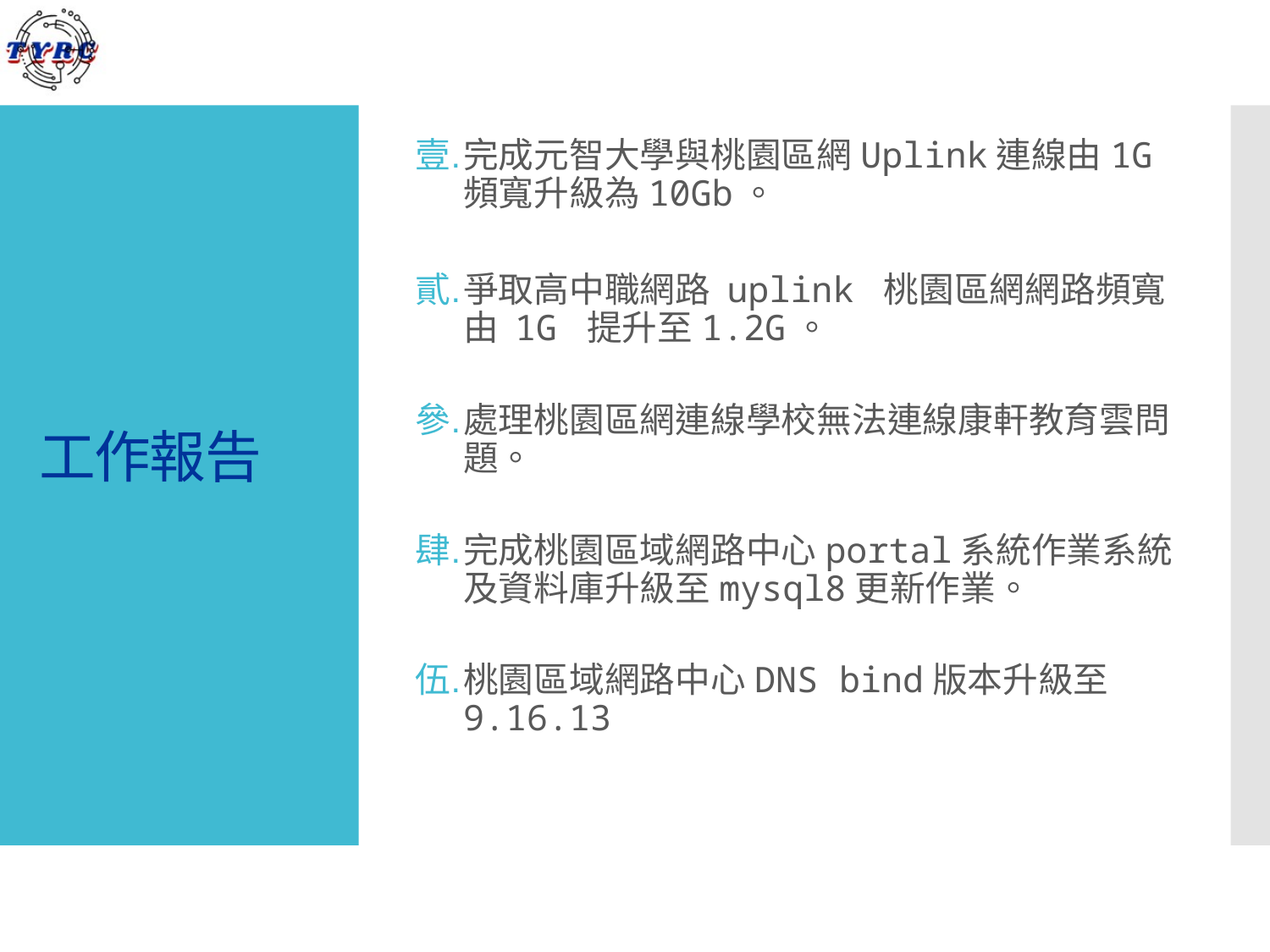

完成元智大學與桃園區網Uplink連線由1G頻寬升級為10Gb。
爭取高中職網路 uplink 桃園區網網路頻寬由 1G 提升至1.2G。
處理桃園區網連線學校無法連線康軒教育雲問題。
完成桃園區域網路中心portal系統作業系統及資料庫升級至mysql8更新作業。
桃園區域網路中心DNS bind版本升級至9.16.13

# 工作報告